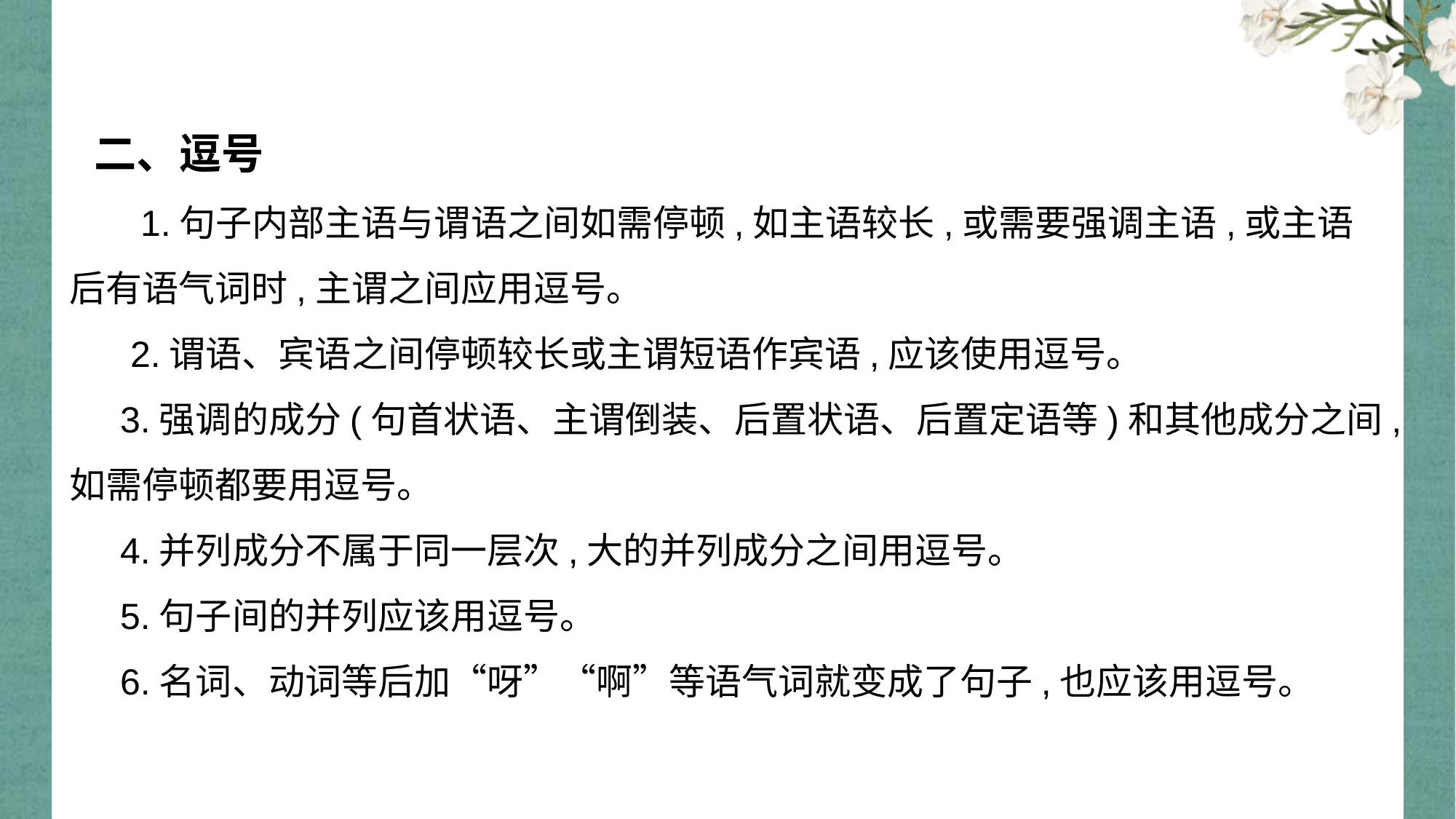

二、逗号
       1.句子内部主语与谓语之间如需停顿,如主语较长,或需要强调主语,或主语后有语气词时,主谓之间应用逗号。
      2.谓语、宾语之间停顿较长或主谓短语作宾语,应该使用逗号。
     3.强调的成分(句首状语、主谓倒装、后置状语、后置定语等)和其他成分之间,如需停顿都要用逗号。
     4.并列成分不属于同一层次,大的并列成分之间用逗号。
     5.句子间的并列应该用逗号。
     6.名词、动词等后加“呀”“啊”等语气词就变成了句子,也应该用逗号。